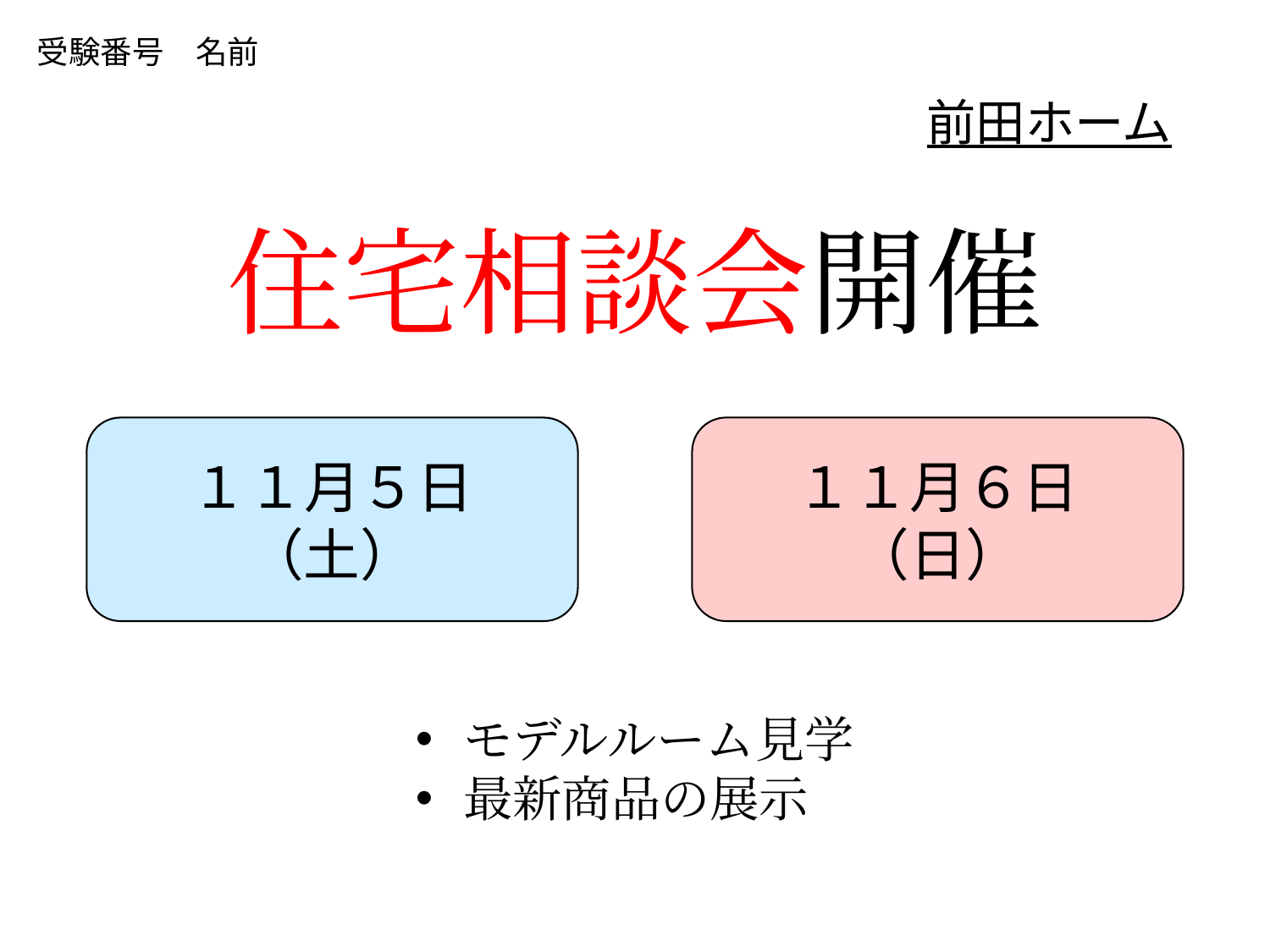

受験番号　名前
前田ホーム
住宅相談会開催
１１月６日（日）
１１月５日（土）
モデルルーム見学
最新商品の展示